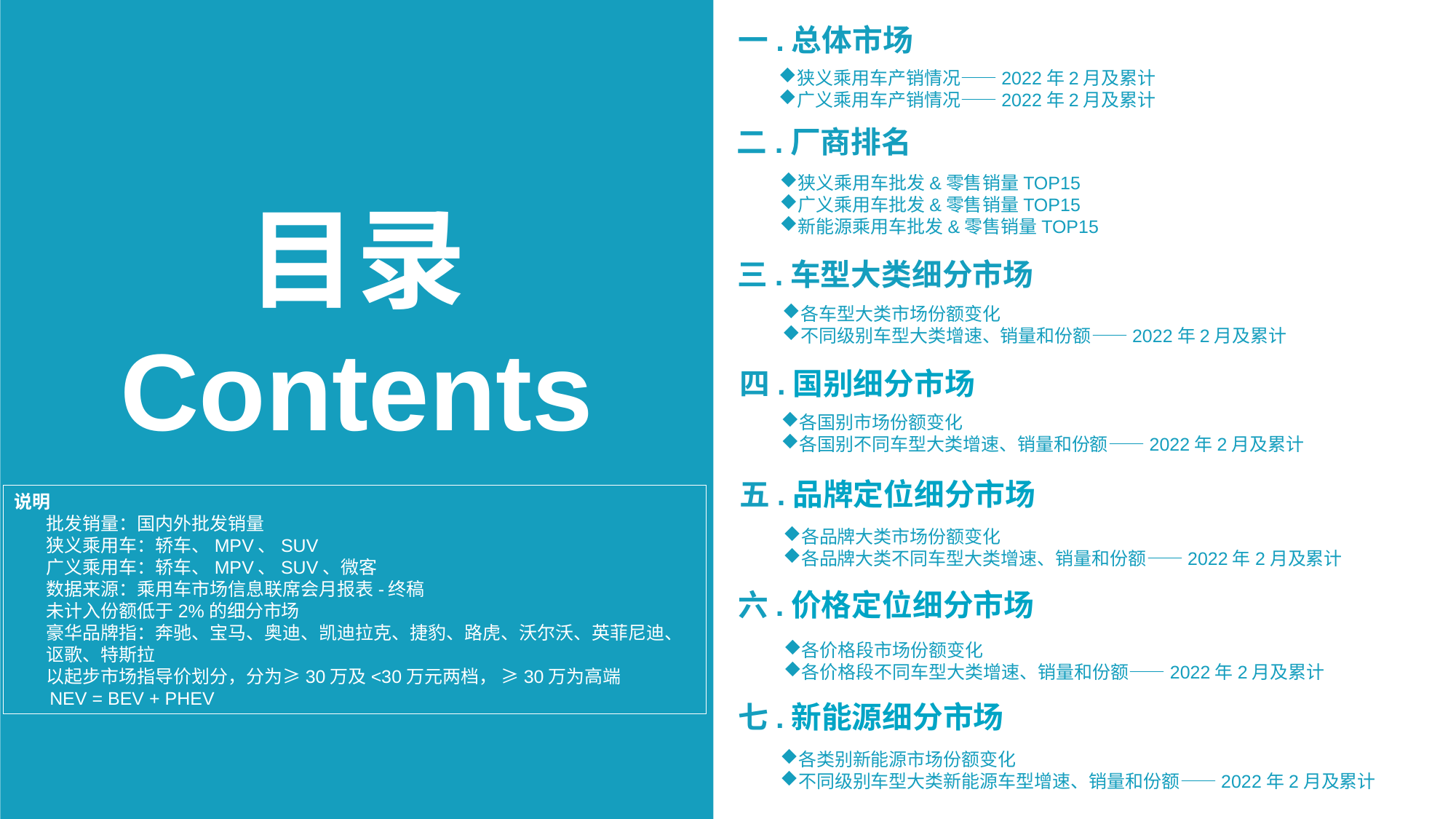

一.总体市场
狭义乘用车产销情况——2022年2月及累计
广义乘用车产销情况——2022年2月及累计
二.厂商排名
狭义乘用车批发&零售销量TOP15
广义乘用车批发&零售销量TOP15
新能源乘用车批发&零售销量TOP15

三.车型大类细分市场
各车型大类市场份额变化
不同级别车型大类增速、销量和份额——2022年2月及累计
四.国别细分市场
各国别市场份额变化
各国别不同车型大类增速、销量和份额——2022年2月及累计
五.品牌定位细分市场
各品牌大类市场份额变化
各品牌大类不同车型大类增速、销量和份额——2022年2月及累计

六.价格定位细分市场
各价格段市场份额变化
各价格段不同车型大类增速、销量和份额——2022年2月及累计
七.新能源细分市场
各类别新能源市场份额变化
不同级别车型大类新能源车型增速、销量和份额——2022年2月及累计